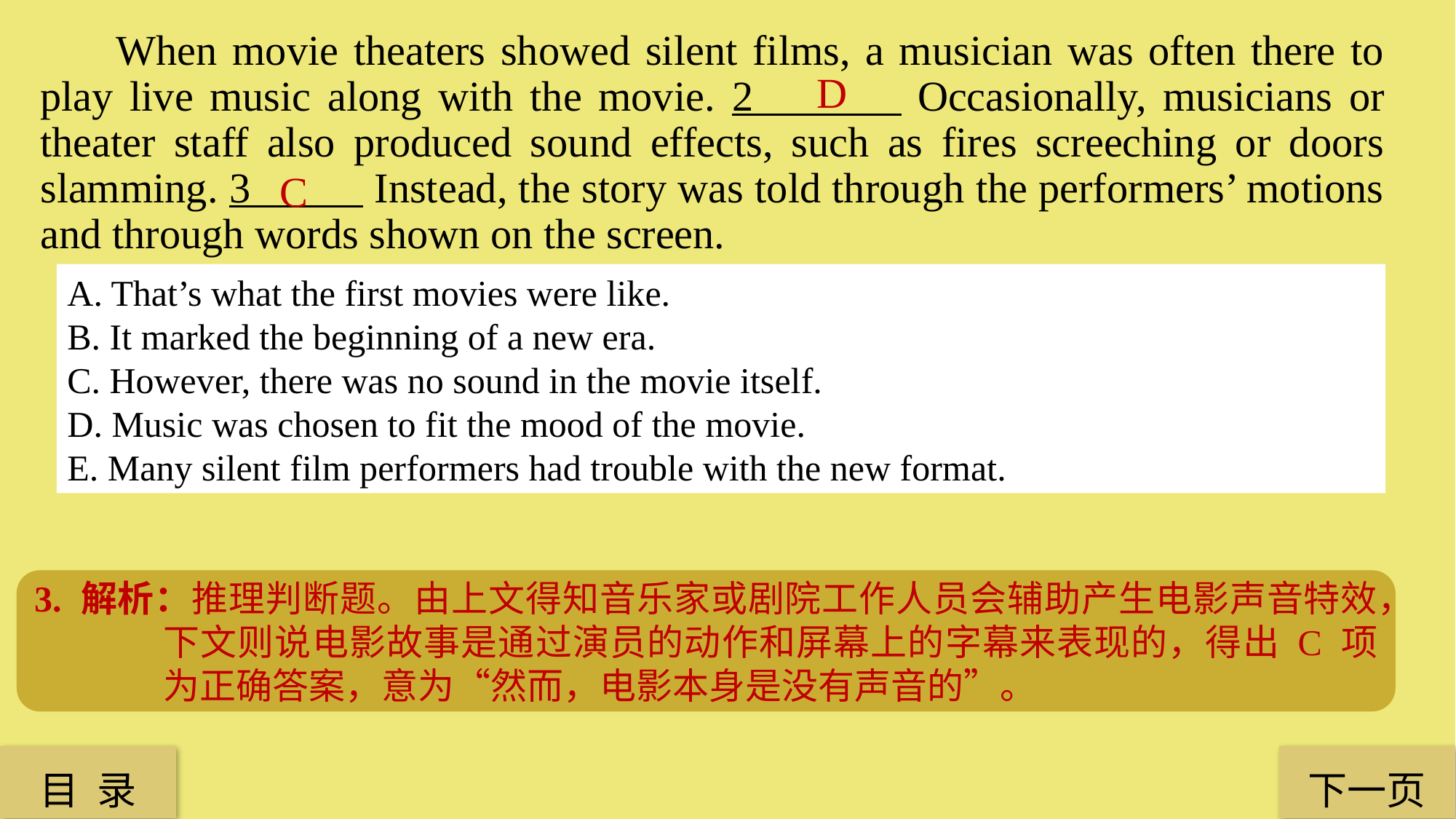

When movie theaters showed silent films, a musician was often there to play live music along with the movie. 2          Occasionally, musicians or theater staff also produced sound effects, such as fires screeching or doors slamming. 3           Instead, the story was told through the performers’ motions and through words shown on the screen.
D
C
A. That’s what the first movies were like.
B. It marked the beginning of a new era.
C. However, there was no sound in the movie itself.
D. Music was chosen to fit the mood of the movie.
E. Many silent film performers had trouble with the new format.
2. 解析：细节推理题。前文提到 a musician was often there to play live music along with the movie（音乐家经常在现场随着电影播放实时演奏音乐），因此得知 D 项为正确答案，意为“音乐选择是为了电影氛围的需要”。
3. 解析：推理判断题。由上文得知音乐家或剧院工作人员会辅助产生电影声音特效，下文则说电影故事是通过演员的动作和屏幕上的字幕来表现的，得出 C 项为正确答案，意为“然而，电影本身是没有声音的”。